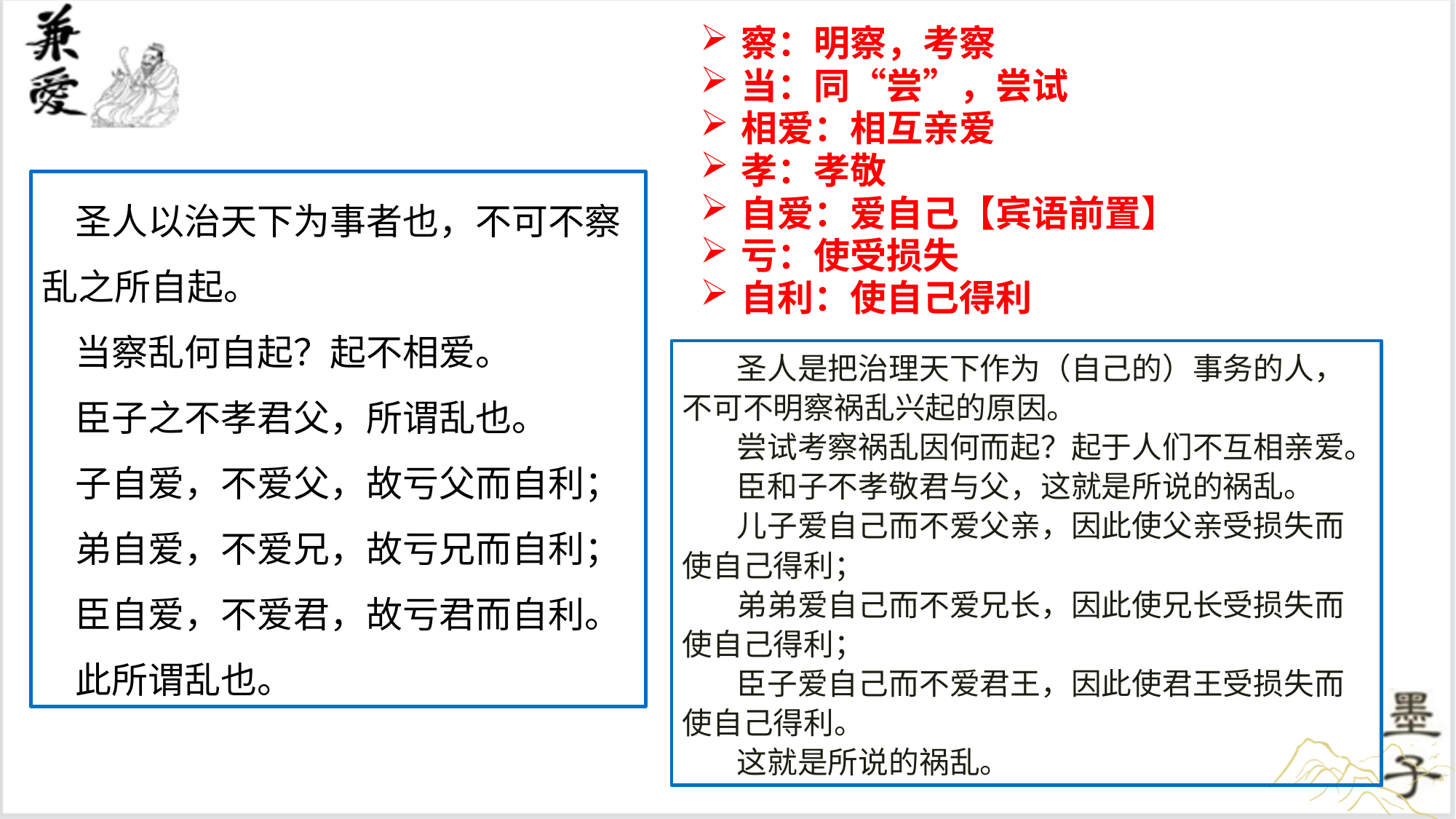

察：明察，考察
当：同“尝”，尝试
相爱：相互亲爱
孝：孝敬
自爱：爱自己【宾语前置】
亏：使受损失
自利：使自己得利
   圣人以治天下为事者也，不可不察乱之所自起。
   当察乱何自起？起不相爱。
   臣子之不孝君父，所谓乱也。
   子自爱，不爱父，故亏父而自利；
   弟自爱，不爱兄，故亏兄而自利；
   臣自爱，不爱君，故亏君而自利。
   此所谓乱也。
圣人是把治理天下作为（自己的）事务的人，不可不明察祸乱兴起的原因。
尝试考察祸乱因何而起？起于人们不互相亲爱。
臣和子不孝敬君与父，这就是所说的祸乱。
儿子爱自己而不爱父亲，因此使父亲受损失而使自己得利；
弟弟爱自己而不爱兄长，因此使兄长受损失而使自己得利；
臣子爱自己而不爱君王，因此使君王受损失而使自己得利。
这就是所说的祸乱。